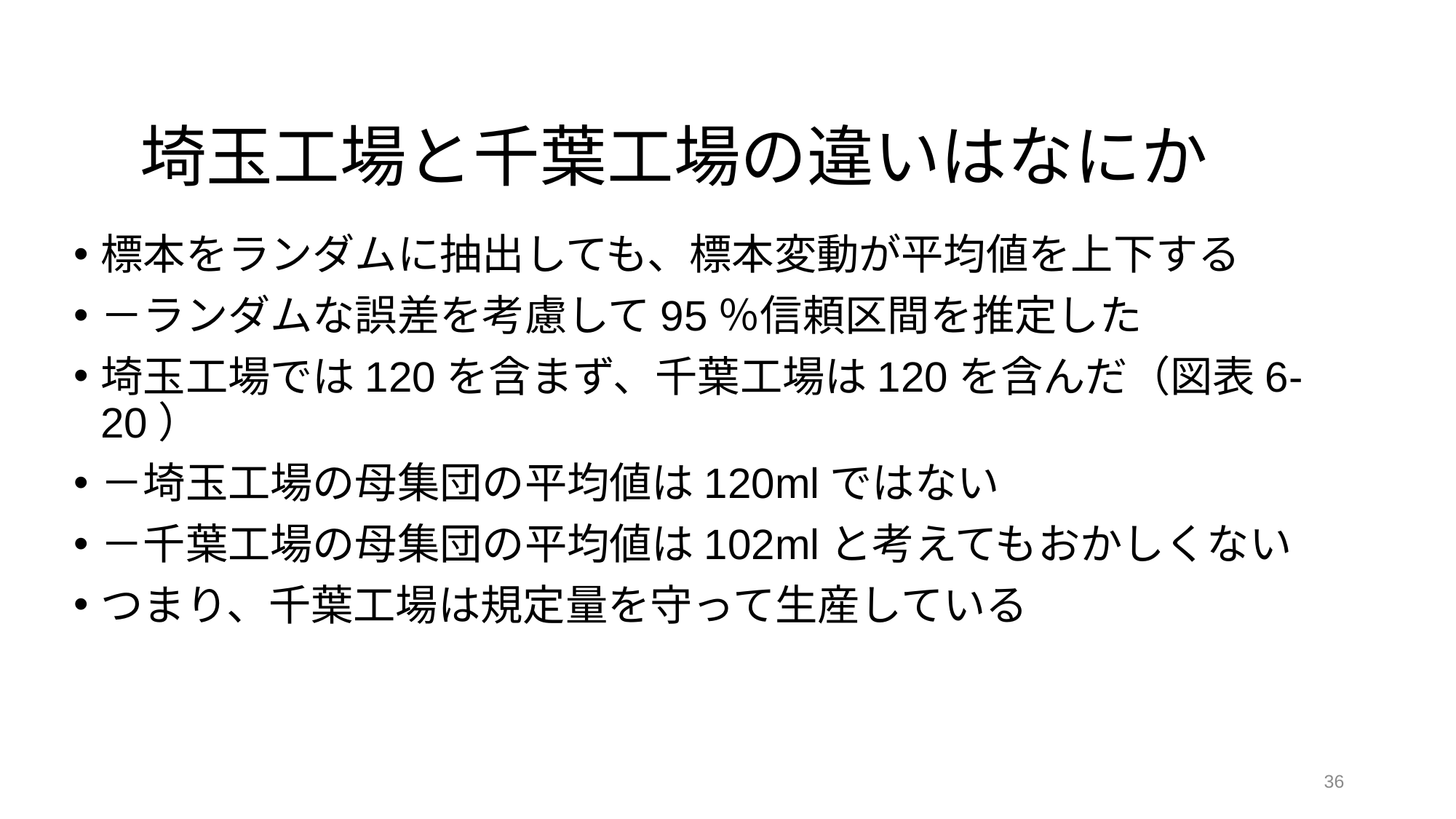

# 埼玉工場と千葉工場の違いはなにか
標本をランダムに抽出しても、標本変動が平均値を上下する
－ランダムな誤差を考慮して95％信頼区間を推定した
埼玉工場では120を含まず、千葉工場は120を含んだ（図表6-20）
－埼玉工場の母集団の平均値は120mlではない
－千葉工場の母集団の平均値は102mlと考えてもおかしくない
つまり、千葉工場は規定量を守って生産している

36